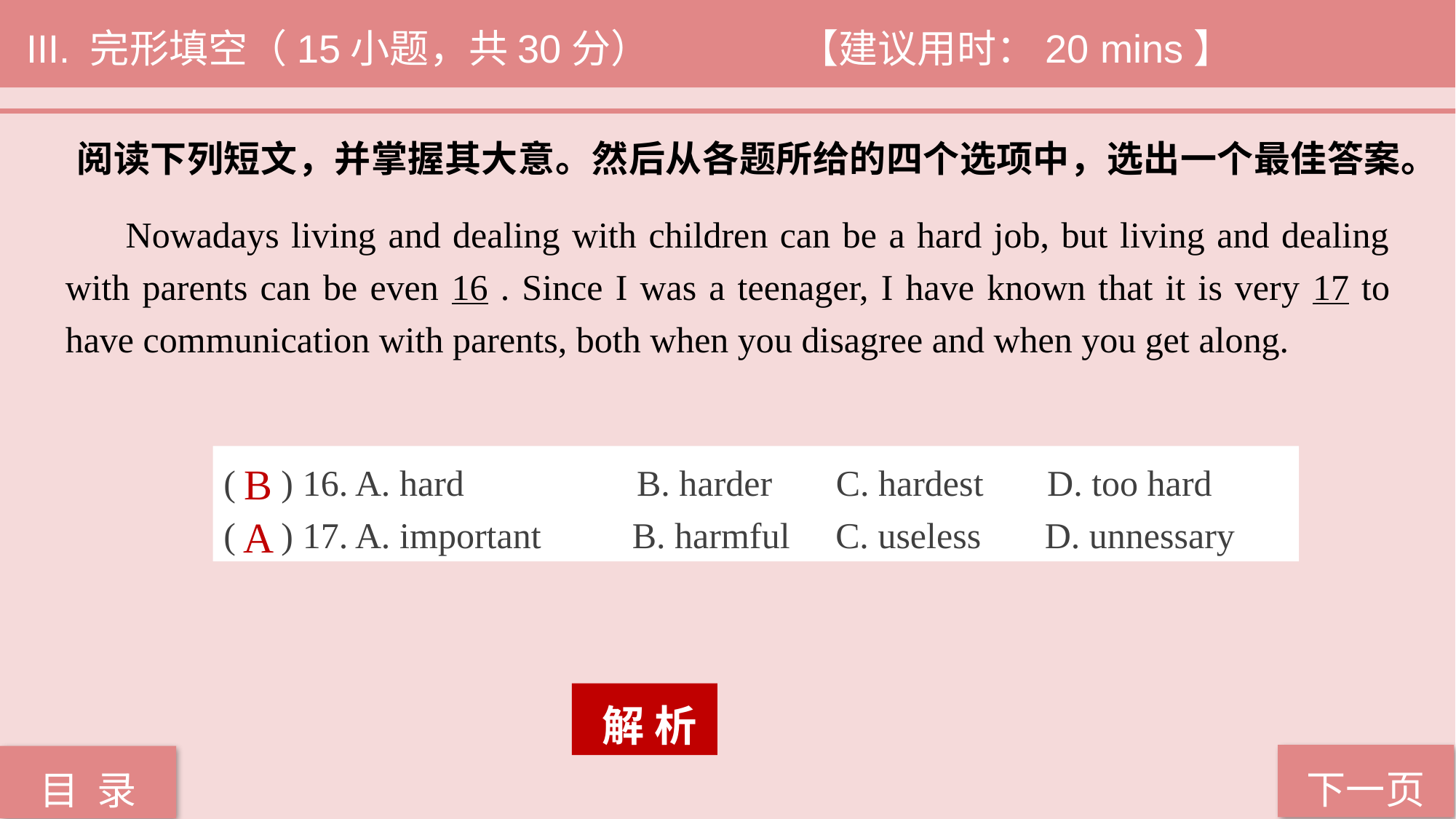

III. 完形填空（15小题，共30分） 		 【建议用时：20 mins】
阅读下列短文，并掌握其大意。然后从各题所给的四个选项中，选出一个最佳答案。
     Nowadays living and dealing with children can be a hard job, but living and dealing with parents can be even 16 . Since I was a teenager, I have known that it is very 17 to have communication with parents, both when you disagree and when you get along.
(     ) 16. A. hard                   B. harder       C. hardest       D. too hard
(     ) 17. A. important          B. harmful     C. useless       D. unnessary
B
A
 解 析